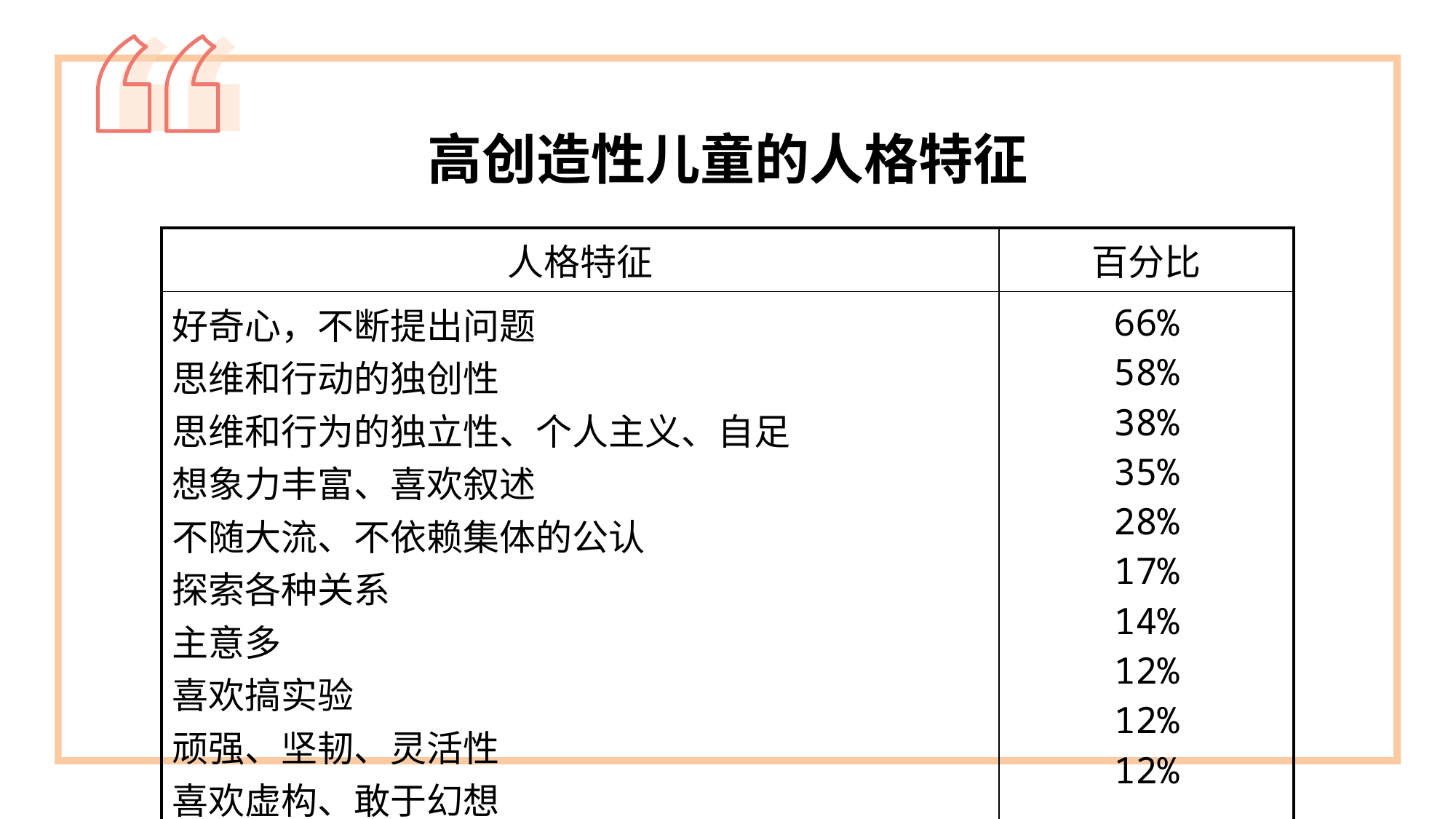

高创造性儿童的人格特征
| 人格特征 | 百分比 |
| --- | --- |
| 好奇心，不断提出问题 思维和行动的独创性 思维和行为的独立性、个人主义、自足 想象力丰富、喜欢叙述 不随大流、不依赖集体的公认 探索各种关系 主意多 喜欢搞实验 顽强、坚韧、灵活性 喜欢虚构、敢于幻想 | 66% 58% 38% 35% 28% 17% 14% 12% 12% 12% |